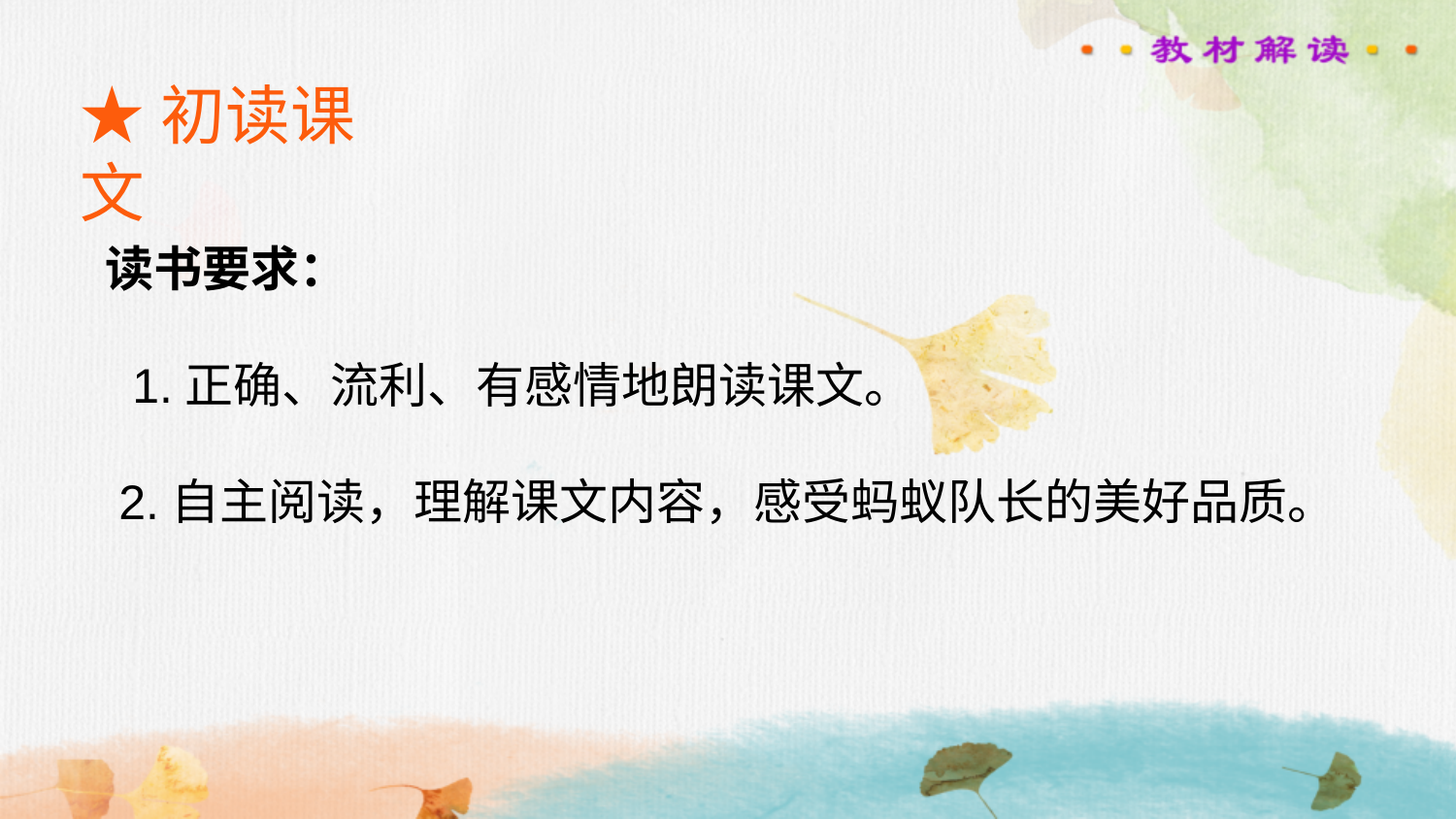

★初读课文
读书要求：
  1.正确、流利、有感情地朗读课文。
 2.自主阅读，理解课文内容，感受蚂蚁队长的美好品质。